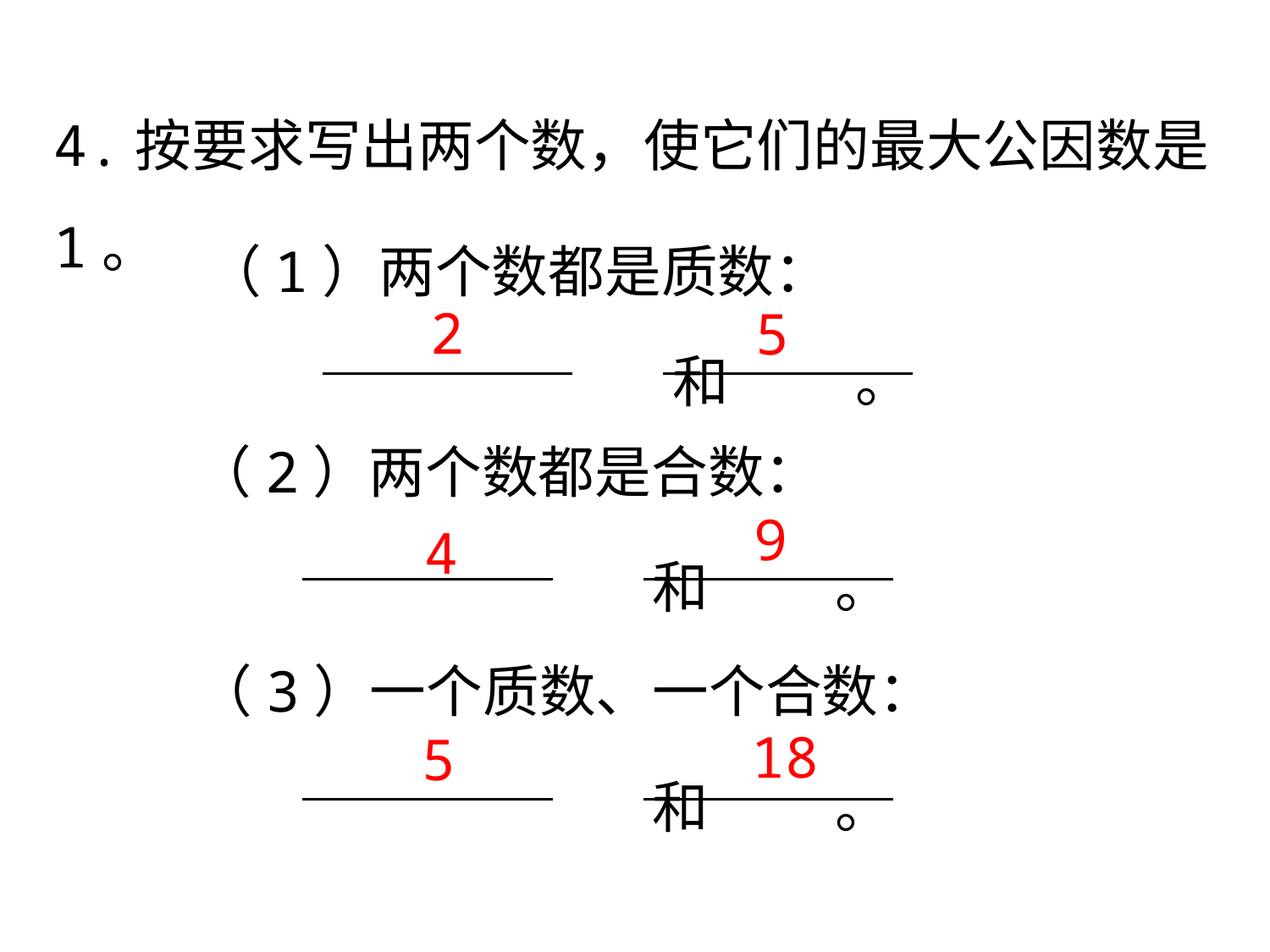

4.按要求写出两个数，使它们的最大公因数是1。
（1）两个数都是质数：
和          。
（2）两个数都是合数：
和          。
（3）一个质数、一个合数：
和          。
2
5
9
4
18
5